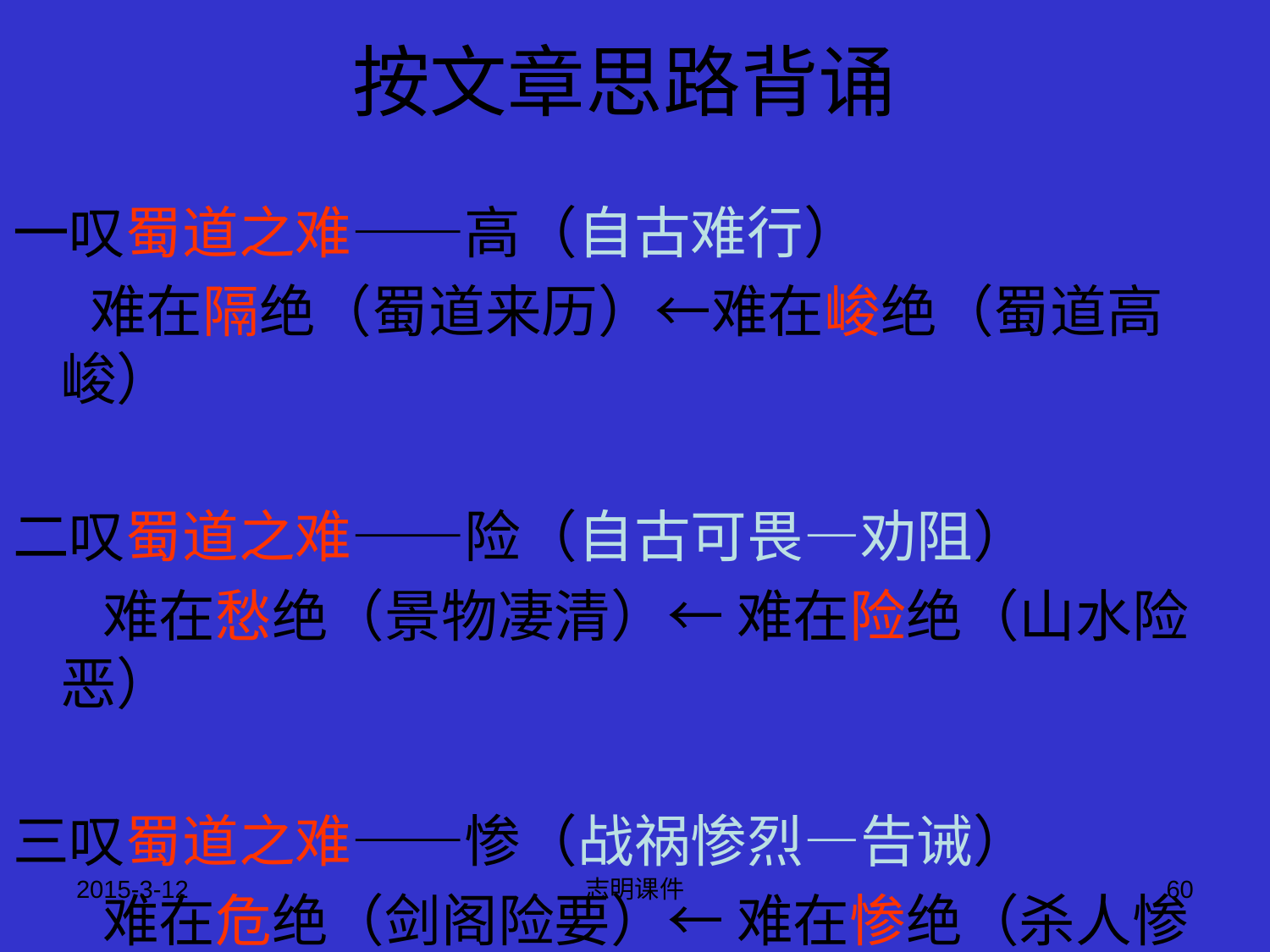

# 按文章思路背诵
一叹蜀道之难——高（自古难行）
     难在隔绝（蜀道来历）←难在峻绝（蜀道高峻）

二叹蜀道之难——险（自古可畏—劝阻）
      难在愁绝（景物凄清）← 难在险绝（山水险恶）

三叹蜀道之难——惨（战祸惨烈—告诫）
      难在危绝（剑阁险要）← 难在惨绝（杀人惨景）
2015-3-12
志明课件
60